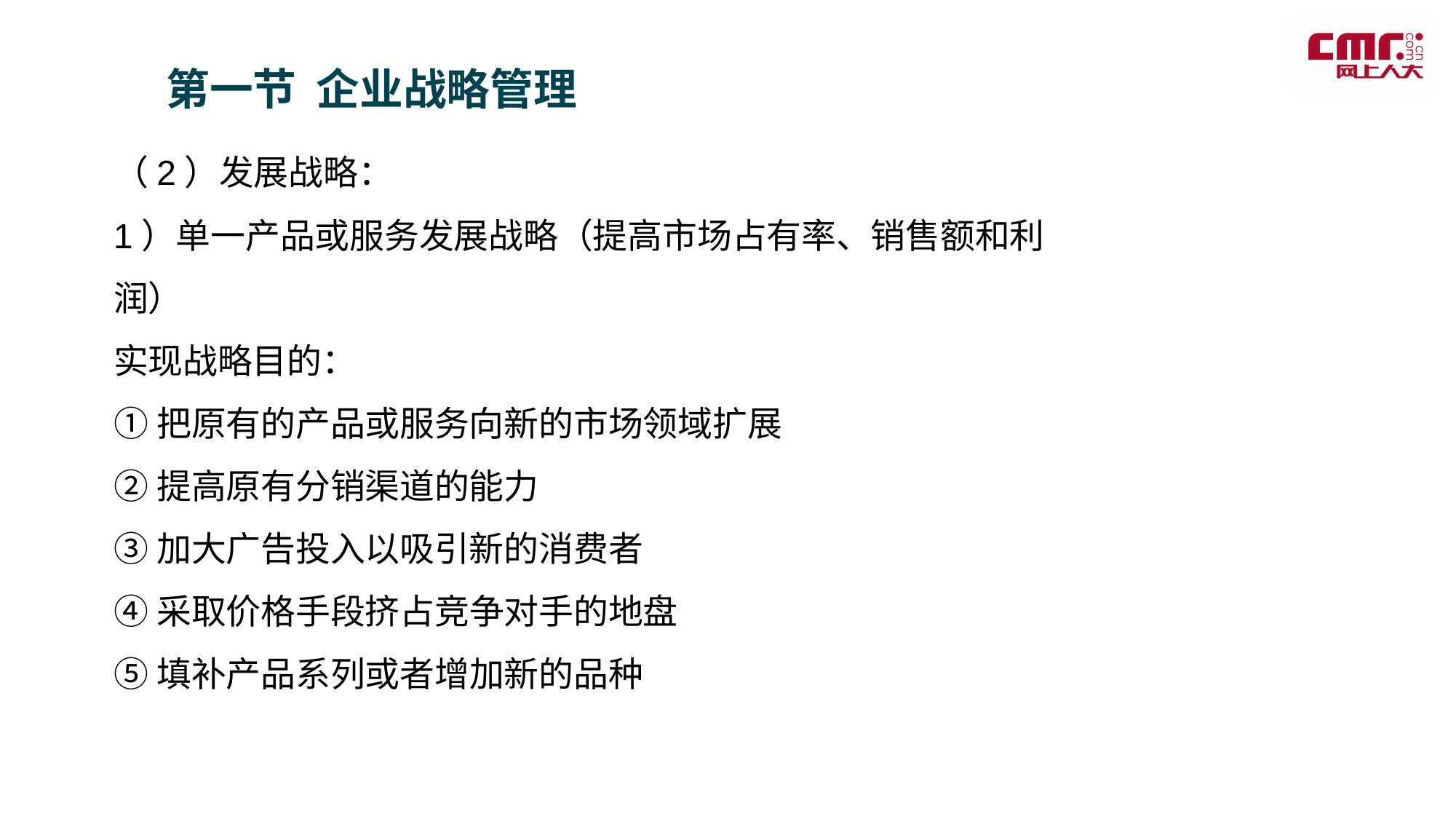

第一节  企业战略管理
（2）发展战略：
1）单一产品或服务发展战略（提高市场占有率、销售额和利润）
实现战略目的：
①把原有的产品或服务向新的市场领域扩展
②提高原有分销渠道的能力
③加大广告投入以吸引新的消费者
④采取价格手段挤占竞争对手的地盘
⑤填补产品系列或者增加新的品种